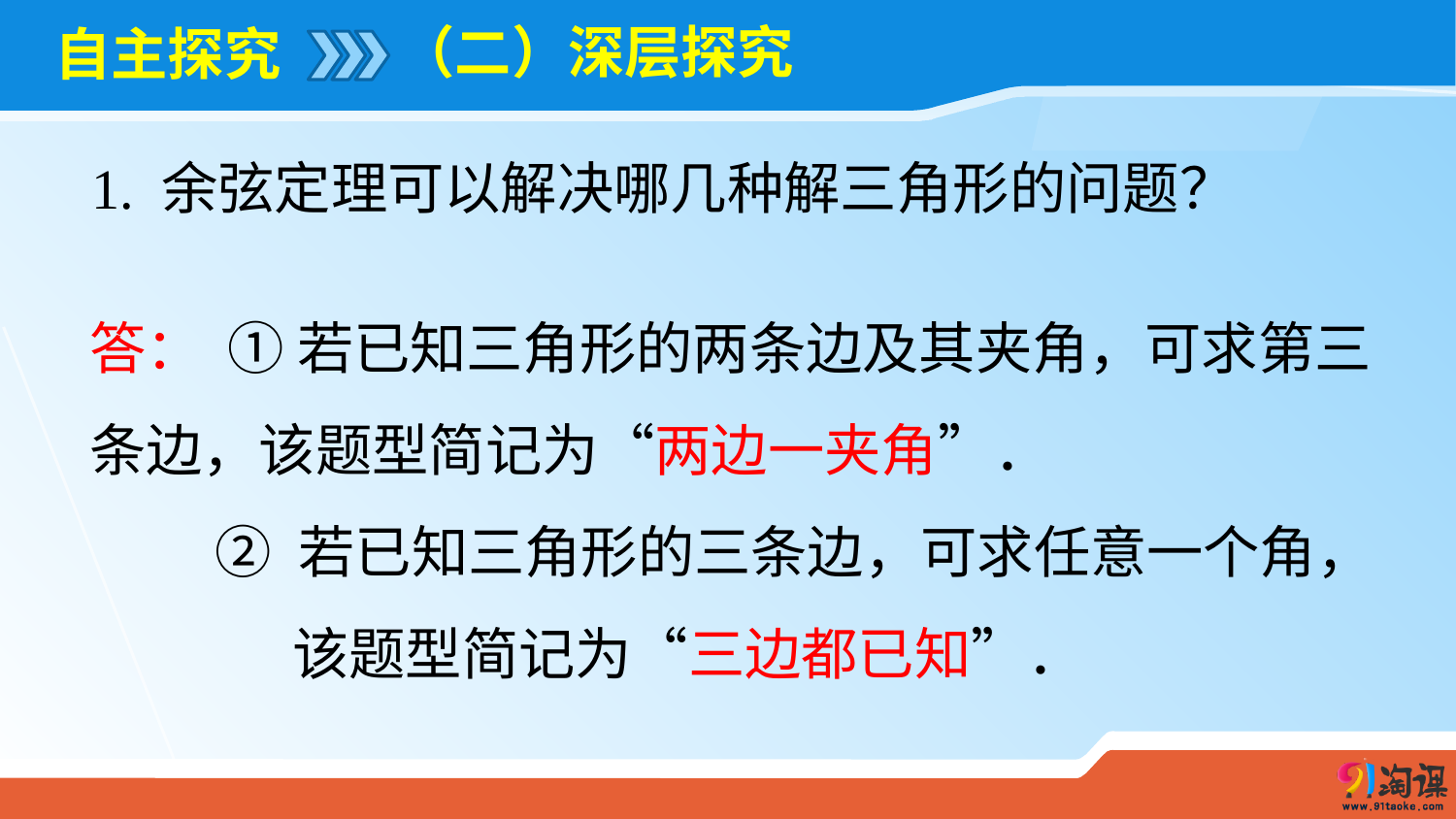

（二）深层探究
# 自主探究
 1. 余弦定理可以解决哪几种解三角形的问题？
答：  ① 若已知三角形的两条边及其夹角，可求第三条边，该题型简记为“两边一夹角”．
          ② 若已知三角形的三条边，可求任意一个角，
               该题型简记为“三边都已知”．